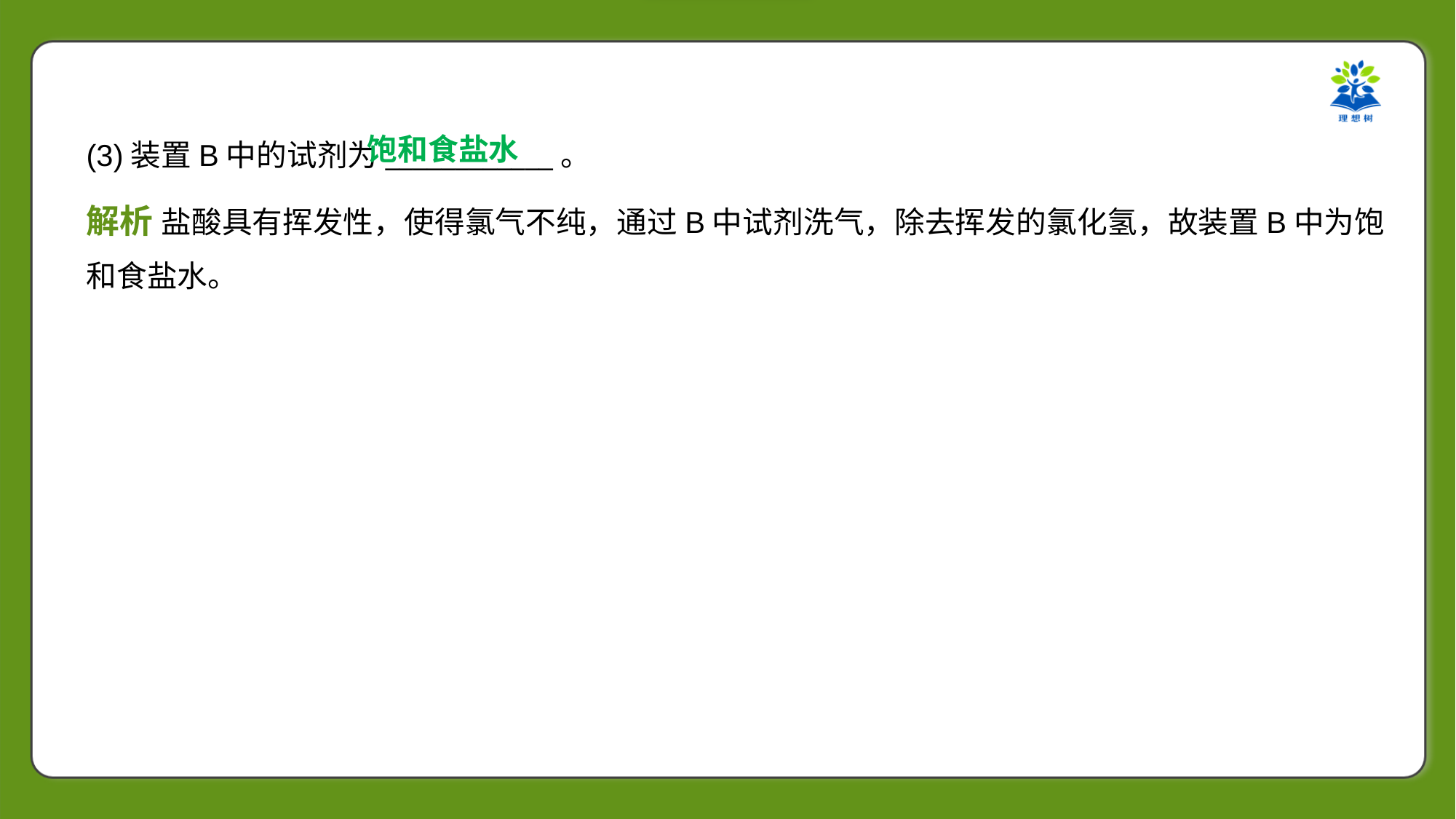

饱和食盐水
(3)装置B中的试剂为____________。
解析 盐酸具有挥发性，使得氯气不纯，通过B中试剂洗气，除去挥发的氯化氢，故装置B中为饱
和食盐水。